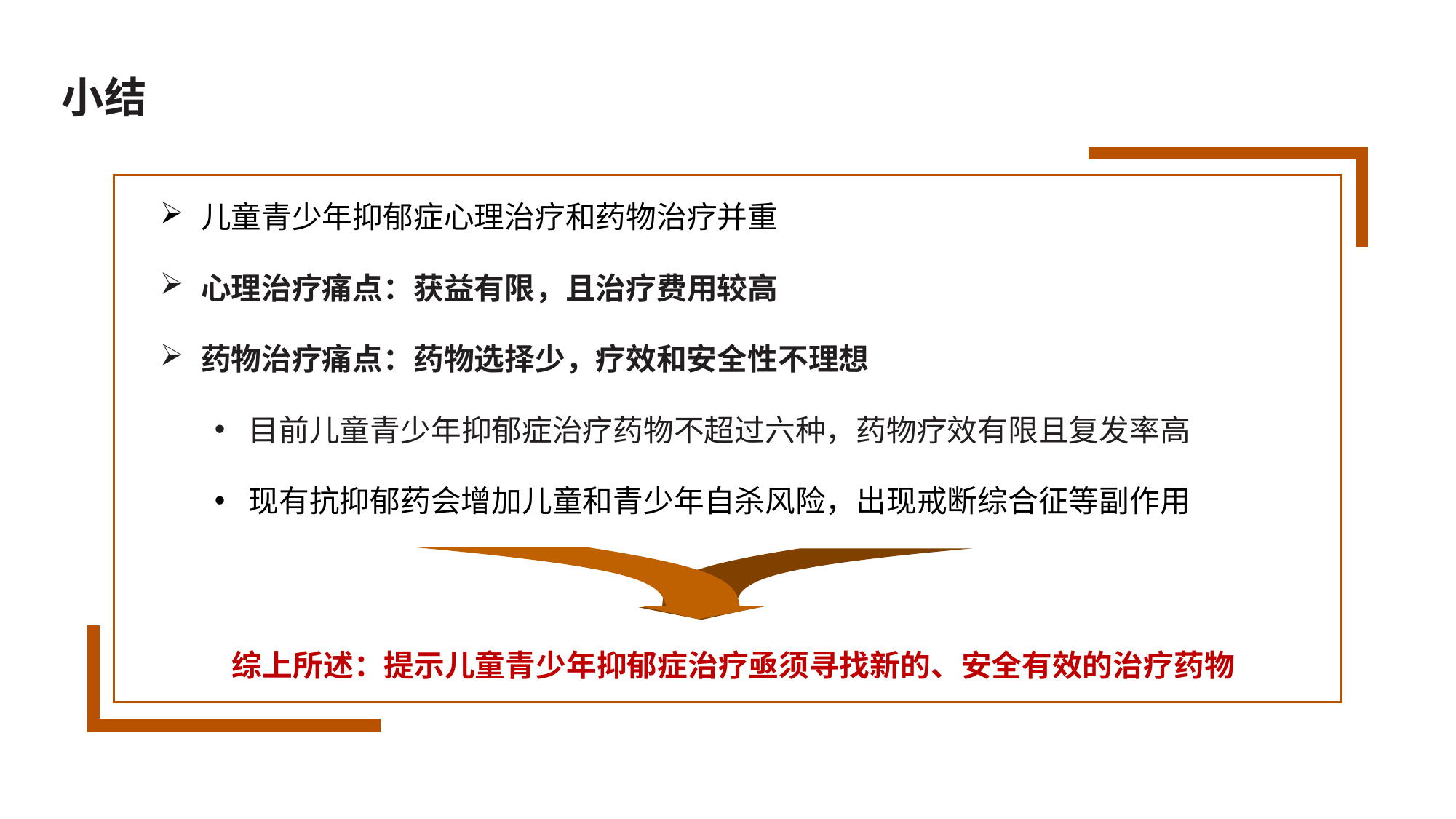

# 小结

儿童青少年抑郁症心理治疗和药物治疗并重
心理治疗痛点：获益有限，且治疗费用较高
药物治疗痛点：药物选择少，疗效和安全性不理想
目前儿童青少年抑郁症治疗药物不超过六种，药物疗效有限且复发率高
现有抗抑郁药会增加儿童和青少年自杀风险，出现戒断综合征等副作用

综上所述：提示儿童青少年抑郁症治疗亟须寻找新的、安全有效的治疗药物